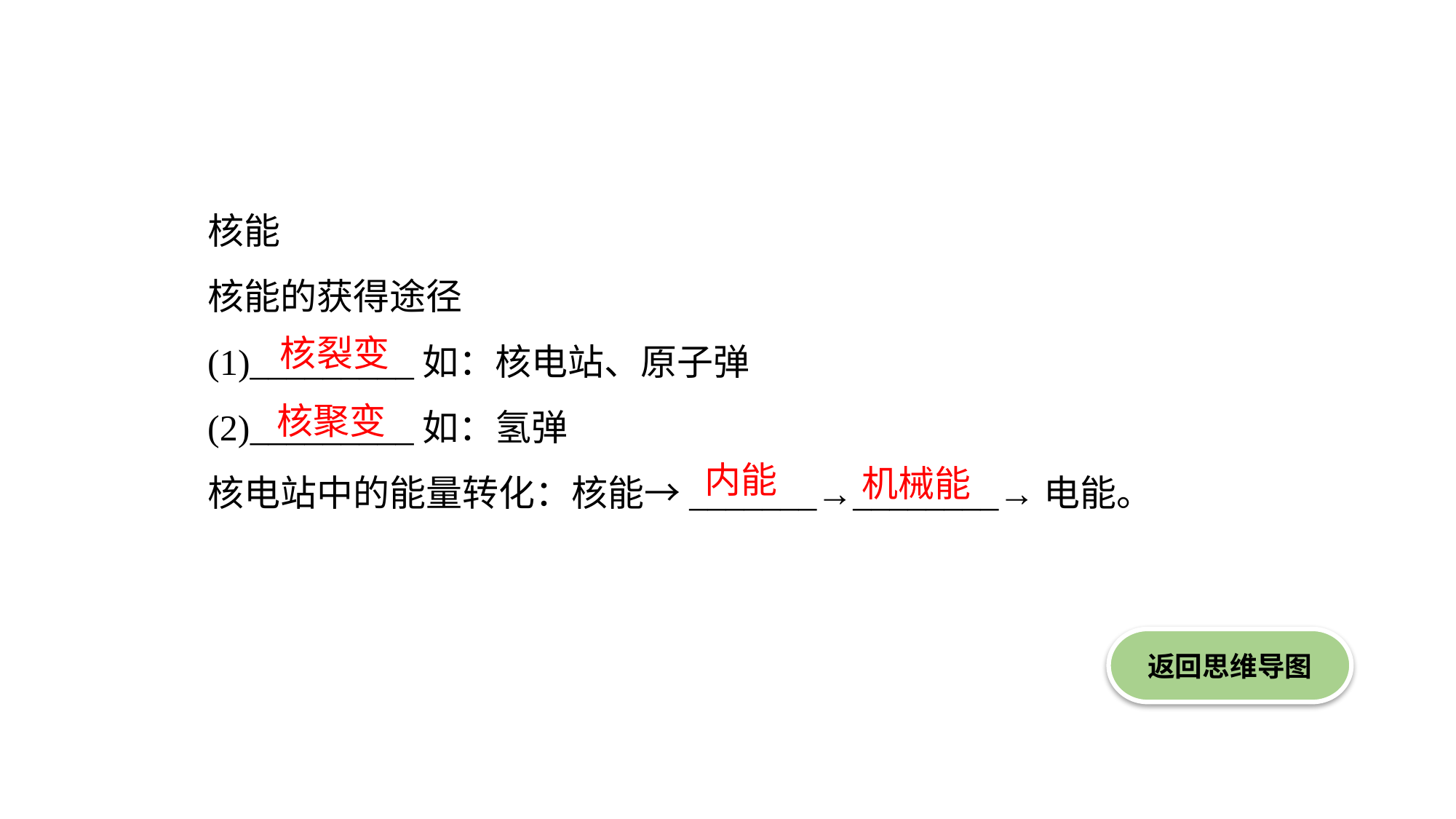

核能
核能的获得途径
(1)_________如：核电站、原子弹
(2)_________如：氢弹
核电站中的能量转化：核能→_______→________→电能。
核裂变
核聚变
内能
机械能
返回思维导图